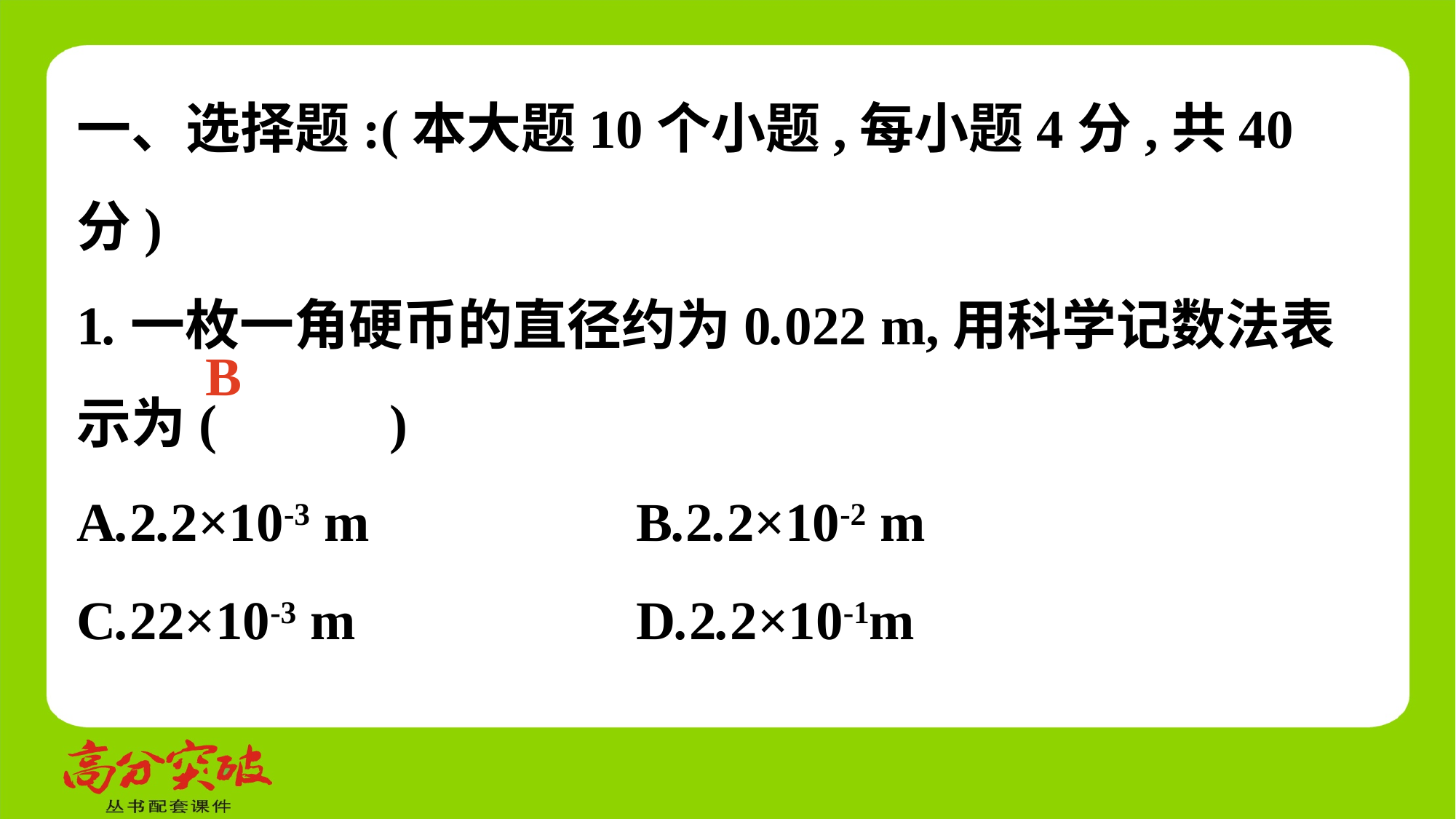

一、选择题:(本大题10个小题,每小题4分,共40分)
1.一枚一角硬币的直径约为0.022 m,用科学记数法表示为(　   　)
A.2.2×10-3 m	                 B.2.2×10-2 m
C.22×10-3 m	                 D.2.2×10-1m
B